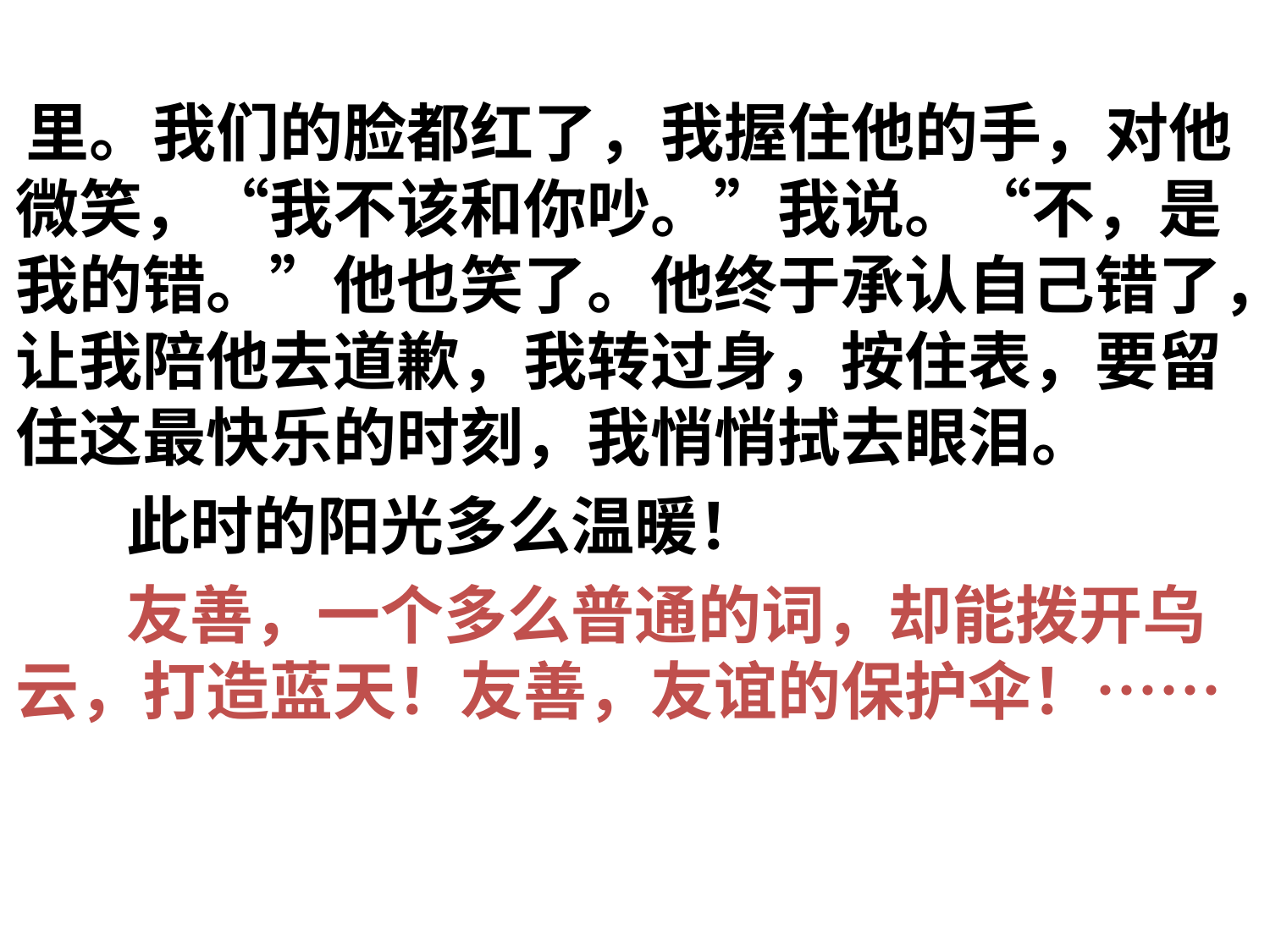

里。我们的脸都红了，我握住他的手，对他微笑，“我不该和你吵。”我说。“不，是我的错。”他也笑了。他终于承认自己错了，让我陪他去道歉，我转过身，按住表，要留住这最快乐的时刻，我悄悄拭去眼泪。
          此时的阳光多么温暖！
          友善，一个多么普通的词，却能拨开乌云，打造蓝天！友善，友谊的保护伞！……